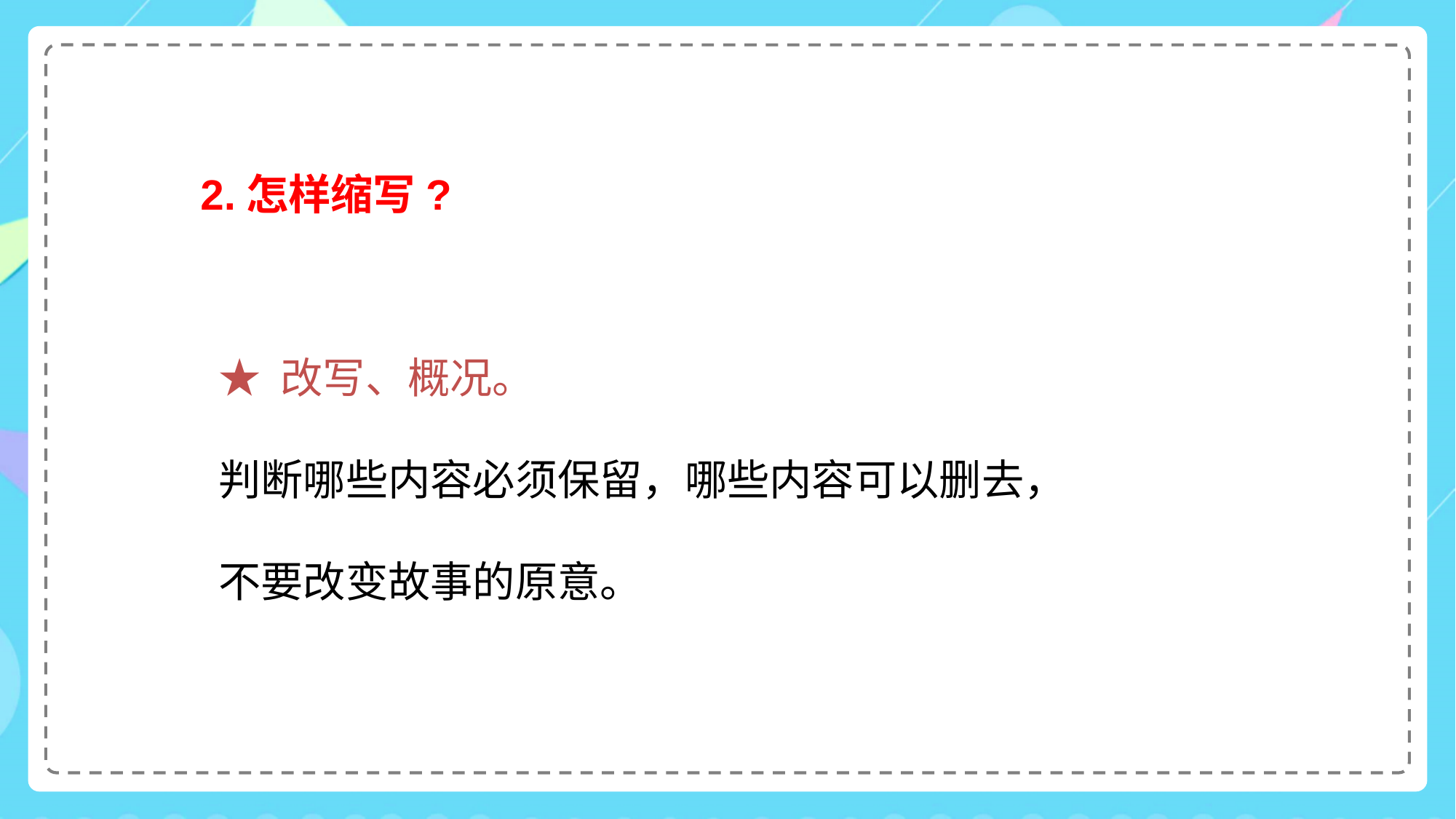

2.怎样缩写?
★ 改写、概况。
判断哪些内容必须保留，哪些内容可以删去，不要改变故事的原意。